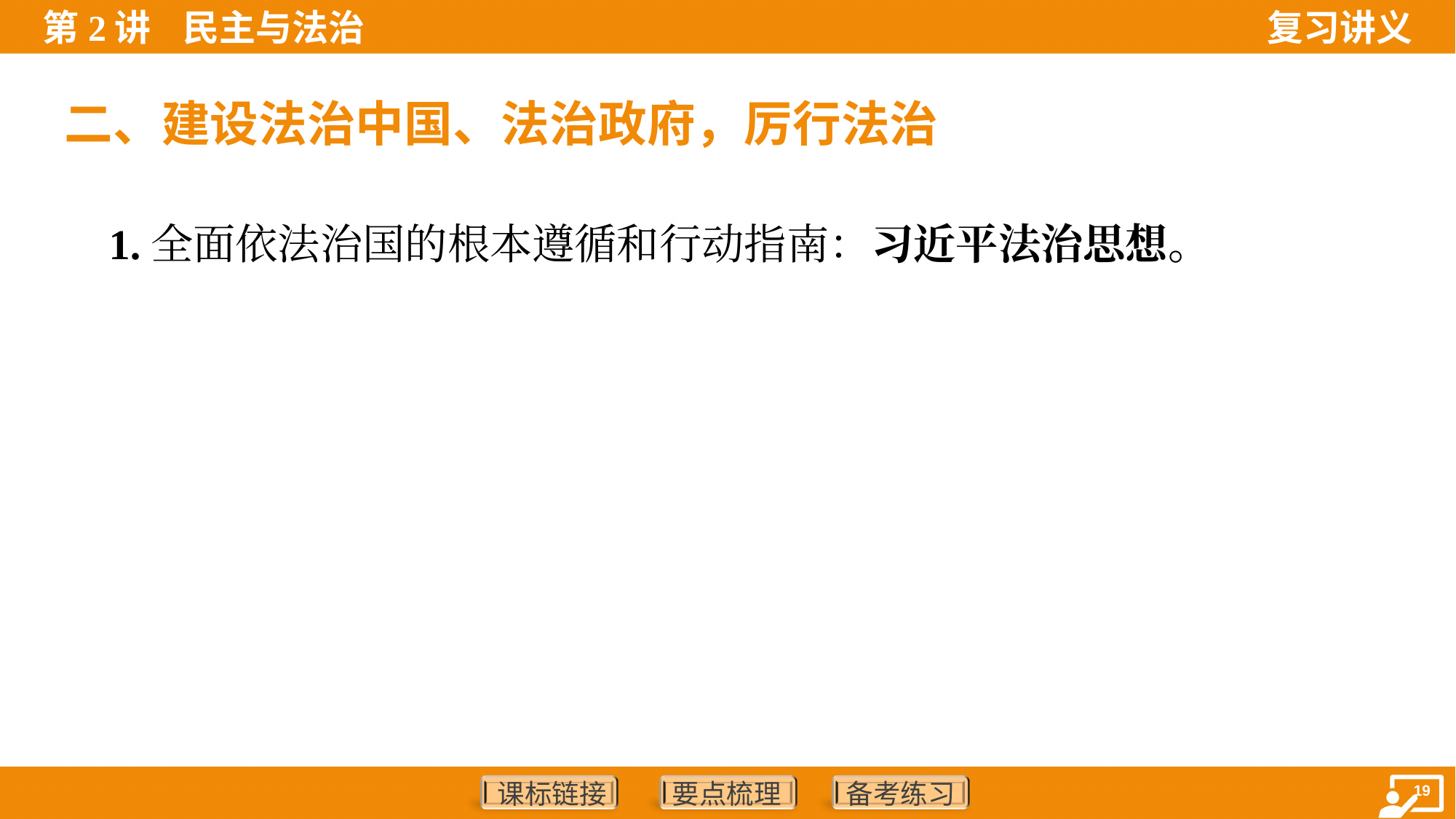

二、建设法治中国、法治政府，厉行法治
    1.全面依法治国的根本遵循和行动指南：习近平法治思想。